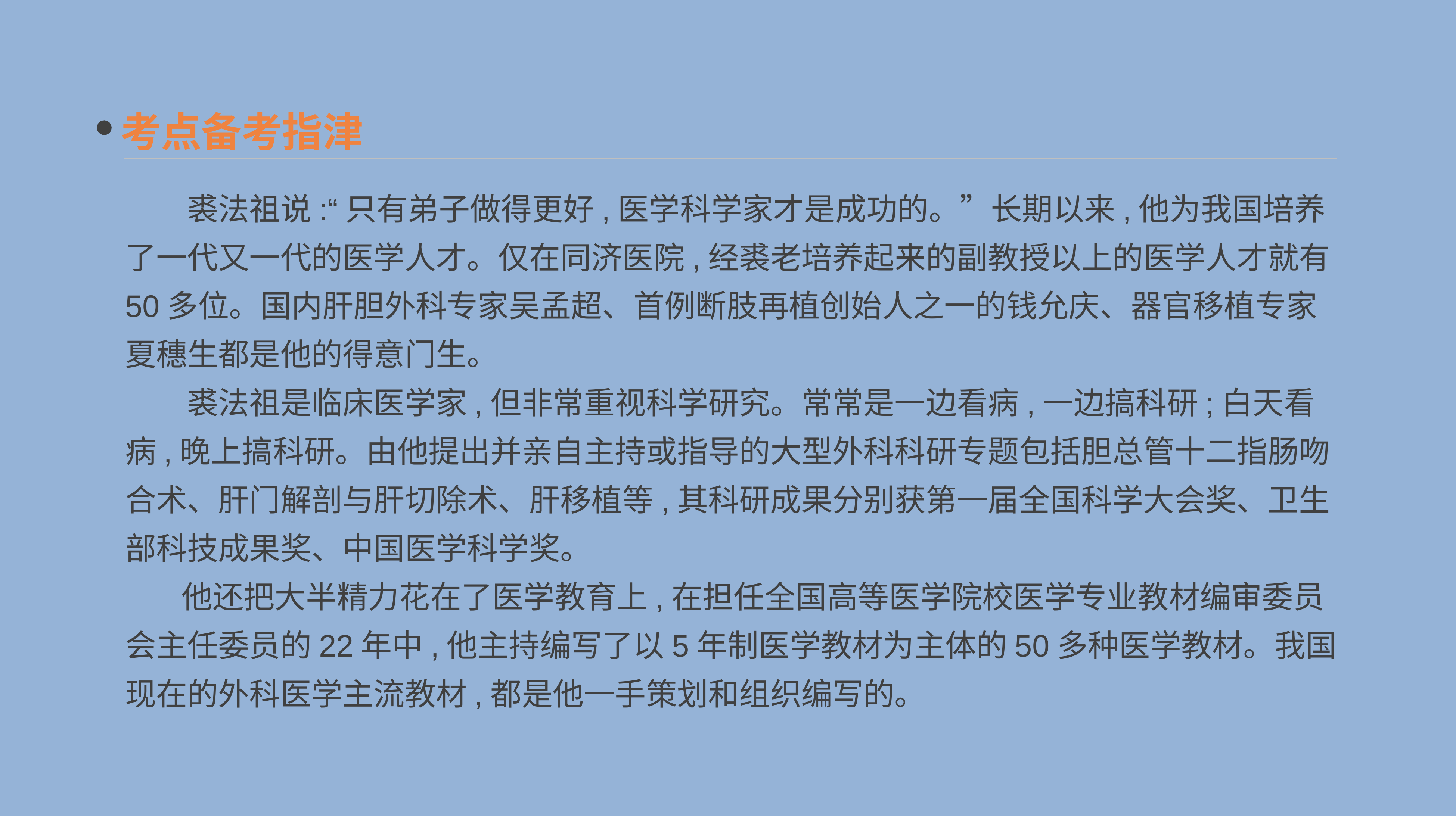

考点备考指津

　　裘法祖说:“只有弟子做得更好,医学科学家才是成功的。”长期以来,他为我国培养了一代又一代的医学人才。仅在同济医院,经裘老培养起来的副教授以上的医学人才就有50多位。国内肝胆外科专家吴孟超、首例断肢再植创始人之一的钱允庆、器官移植专家夏穗生都是他的得意门生。
　　裘法祖是临床医学家,但非常重视科学研究。常常是一边看病,一边搞科研;白天看病,晚上搞科研。由他提出并亲自主持或指导的大型外科科研专题包括胆总管十二指肠吻合术、肝门解剖与肝切除术、肝移植等,其科研成果分别获第一届全国科学大会奖、卫生部科技成果奖、中国医学科学奖。
       他还把大半精力花在了医学教育上,在担任全国高等医学院校医学专业教材编审委员会主任委员的22年中,他主持编写了以5年制医学教材为主体的50多种医学教材。我国现在的外科医学主流教材,都是他一手策划和组织编写的。